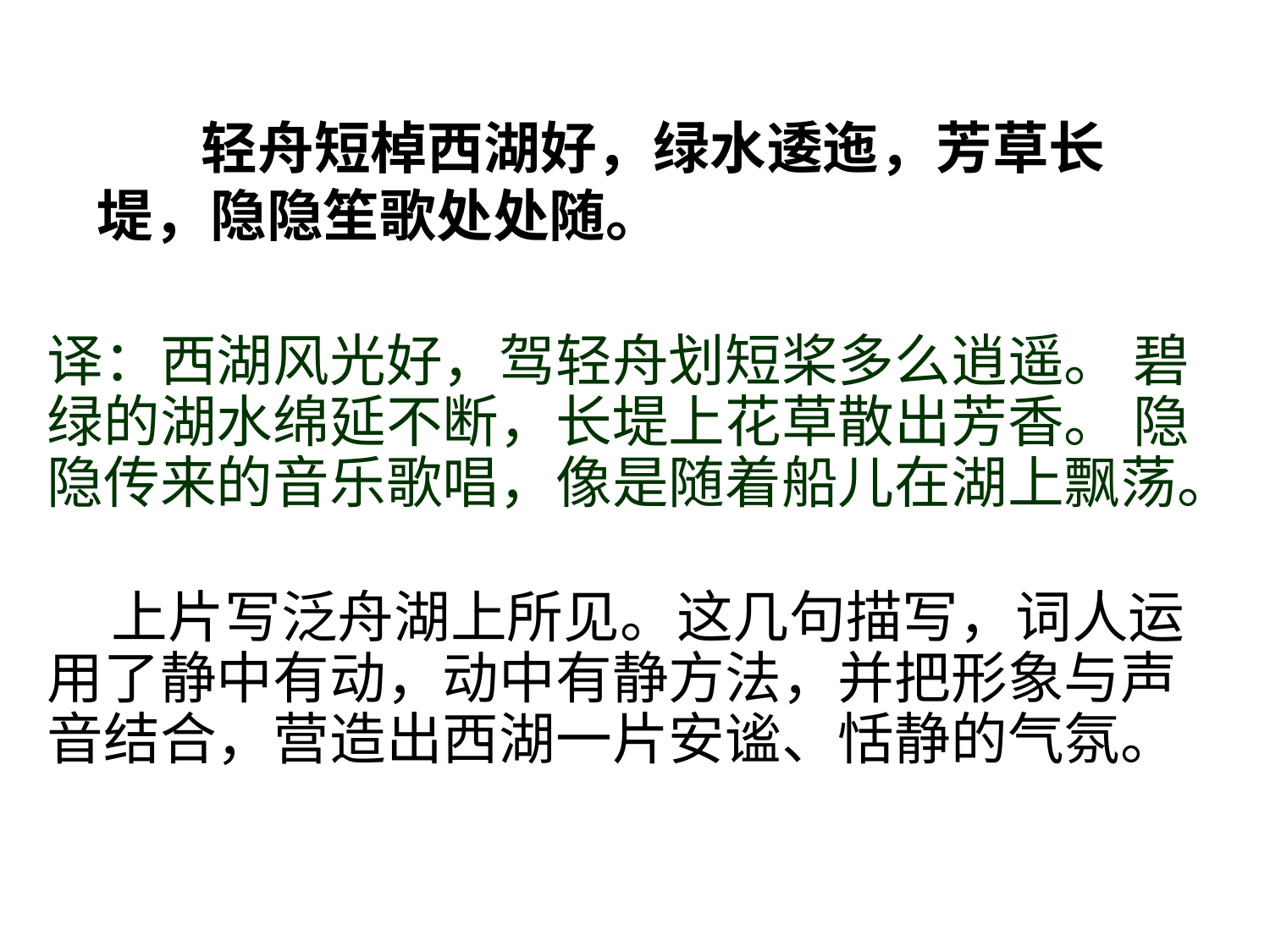

轻舟短棹西湖好，绿水逶迤，芳草长堤，隐隐笙歌处处随。
译：西湖风光好，驾轻舟划短桨多么逍遥。 碧绿的湖水绵延不断，长堤上花草散出芳香。 隐隐传来的音乐歌唱，像是随着船儿在湖上飘荡。
    上片写泛舟湖上所见。这几句描写，词人运用了静中有动，动中有静方法，并把形象与声音结合，营造出西湖一片安谧、恬静的气氛。
13